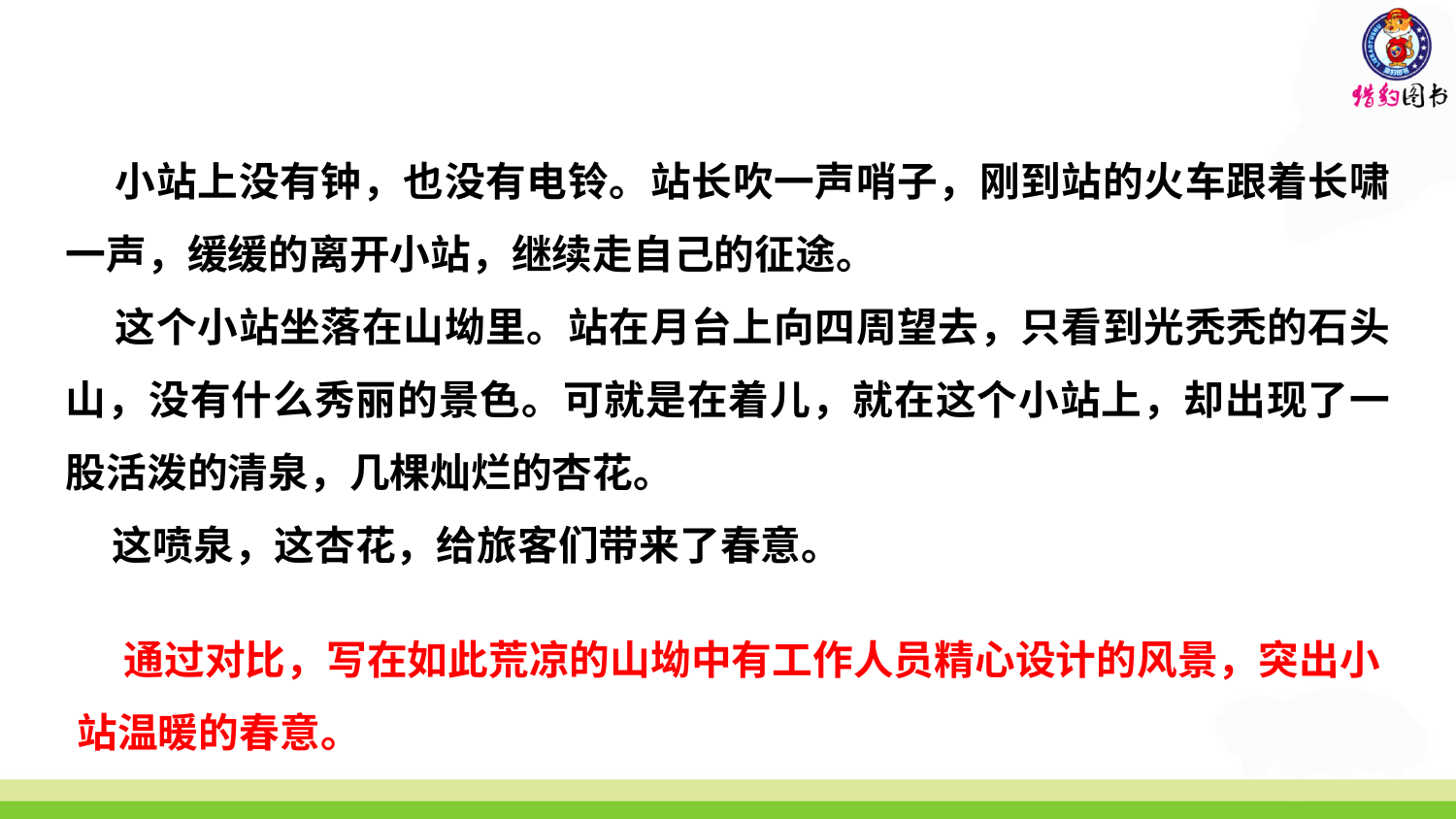

小站上没有钟，也没有电铃。站长吹一声哨子，刚到站的火车跟着长啸一声，缓缓的离开小站，继续走自己的征途。
    这个小站坐落在山坳里。站在月台上向四周望去，只看到光秃秃的石头山，没有什么秀丽的景色。可就是在着儿，就在这个小站上，却出现了一股活泼的清泉，几棵灿烂的杏花。
    这喷泉，这杏花，给旅客们带来了春意。
    通过对比，写在如此荒凉的山坳中有工作人员精心设计的风景，突出小站温暖的春意。